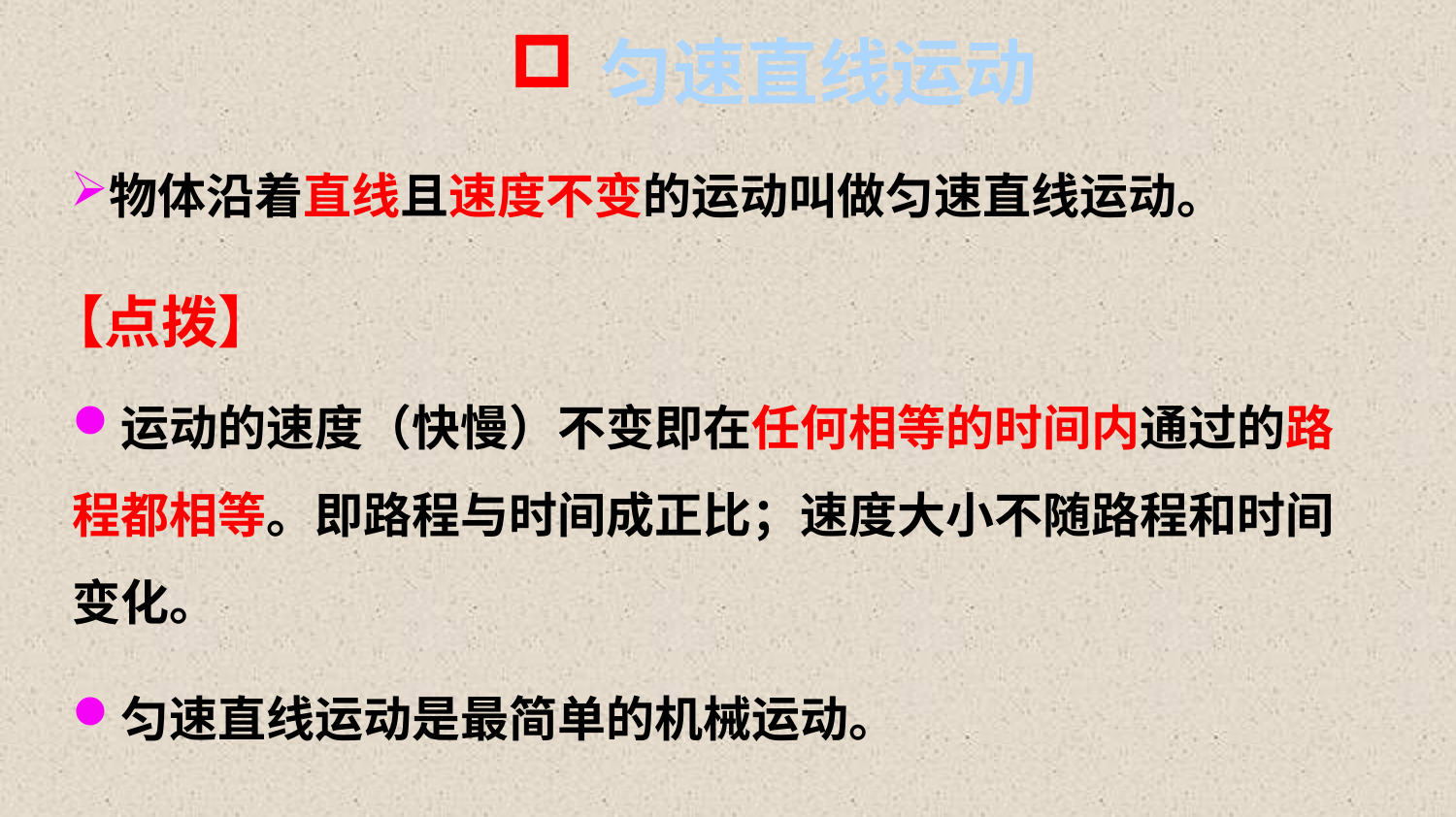

匀速直线运动
物体沿着直线且速度不变的运动叫做匀速直线运动。
【点拨】
运动的速度（快慢）不变即在任何相等的时间内通过的路程都相等。即路程与时间成正比；速度大小不随路程和时间变化。
匀速直线运动是最简单的机械运动。